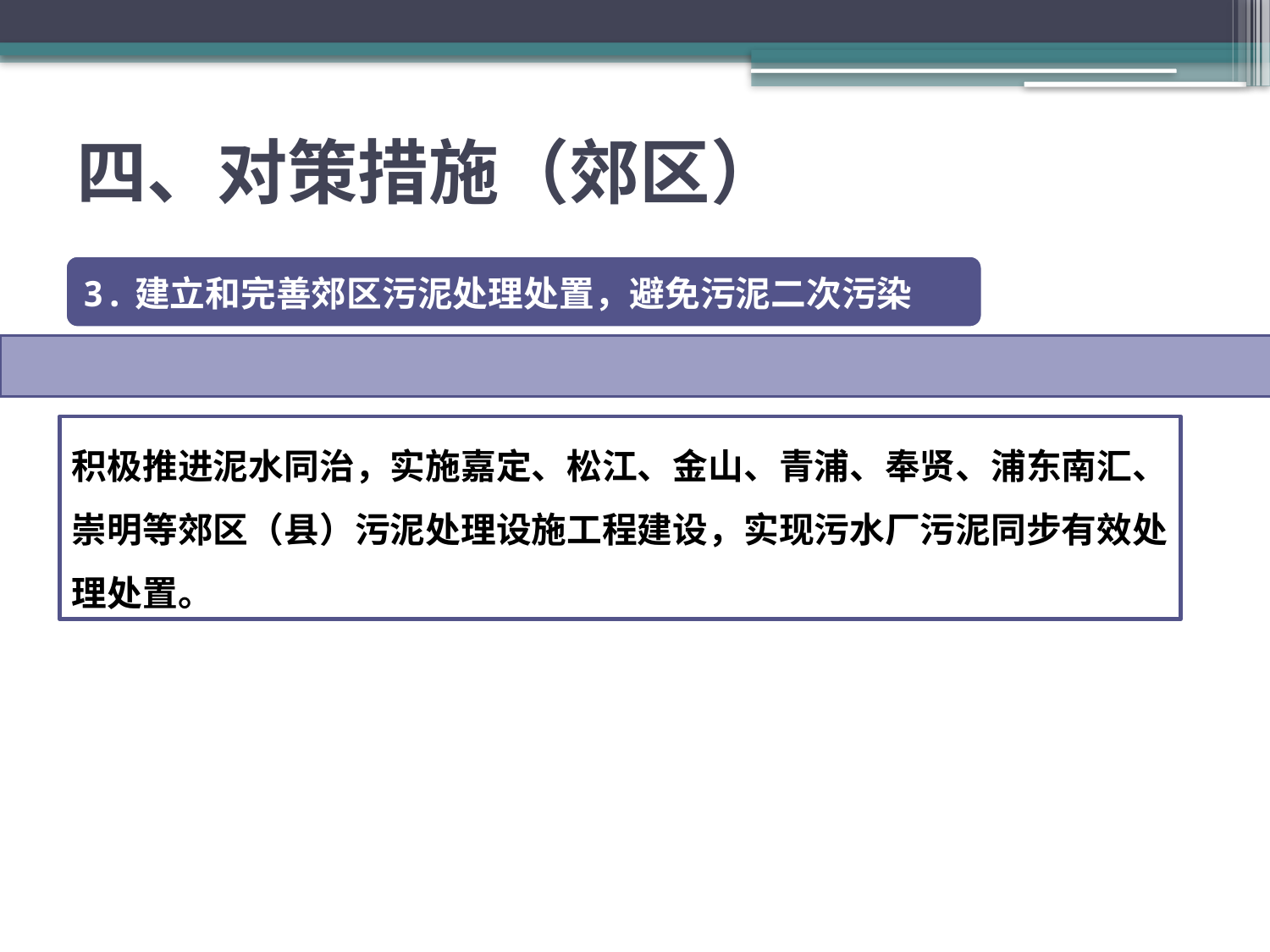

# 四、对策措施（郊区）
3.建立和完善郊区污泥处理处置，避免污泥二次污染
积极推进泥水同治，实施嘉定、松江、金山、青浦、奉贤、浦东南汇、崇明等郊区（县）污泥处理设施工程建设，实现污水厂污泥同步有效处理处置。